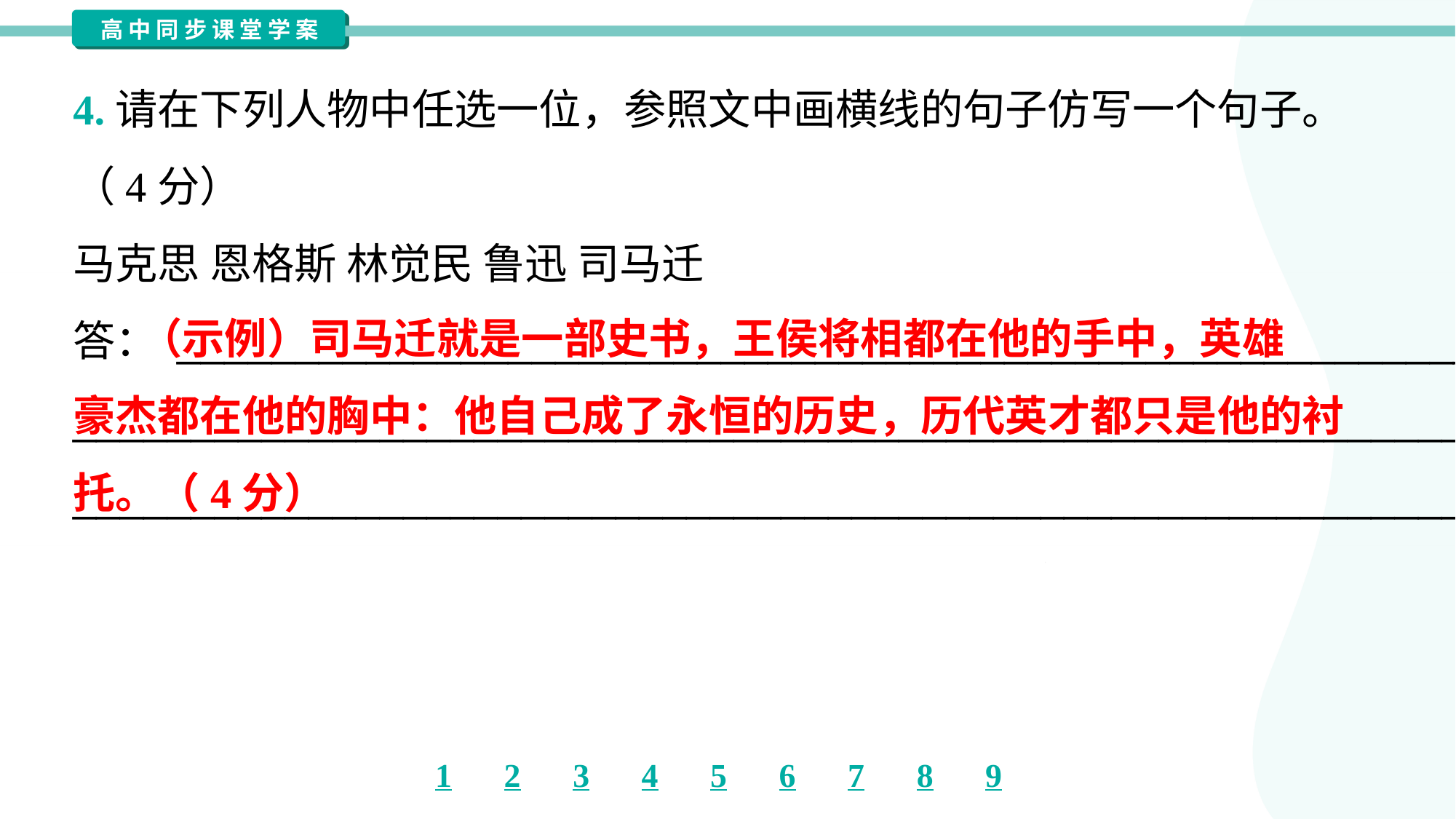

4.请在下列人物中任选一位，参照文中画横线的句子仿写一个句子。
（4分）
马克思 恩格斯 林觉民 鲁迅 司马迁
答： ________________________________________________________
_____________________________________________________________
_____________________________________________________________
      （示例）司马迁就是一部史书，王侯将相都在他的手中，英雄
豪杰都在他的胸中：他自己成了永恒的历史，历代英才都只是他的衬
托。（4分）